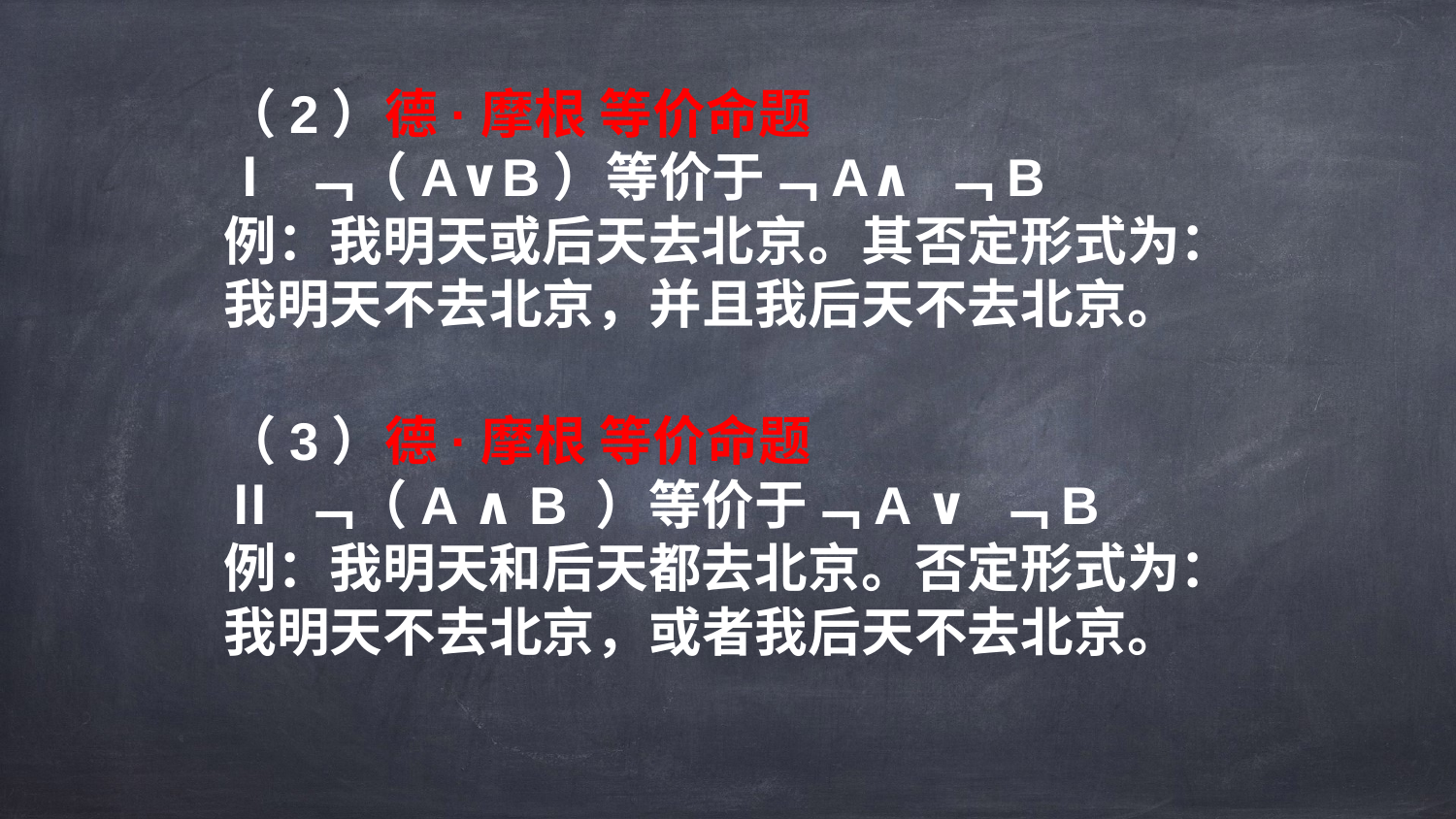

（2）德·摩根 等价命题
Ⅰ ﹁（A∨B）等价于﹁A∧ ﹁B
例：我明天或后天去北京。其否定形式为：
我明天不去北京，并且我后天不去北京。
（3）德·摩根 等价命题
Ⅱ ﹁（A ∧ B ）等价于﹁A ∨ ﹁B
例：我明天和后天都去北京。否定形式为：
我明天不去北京，或者我后天不去北京。